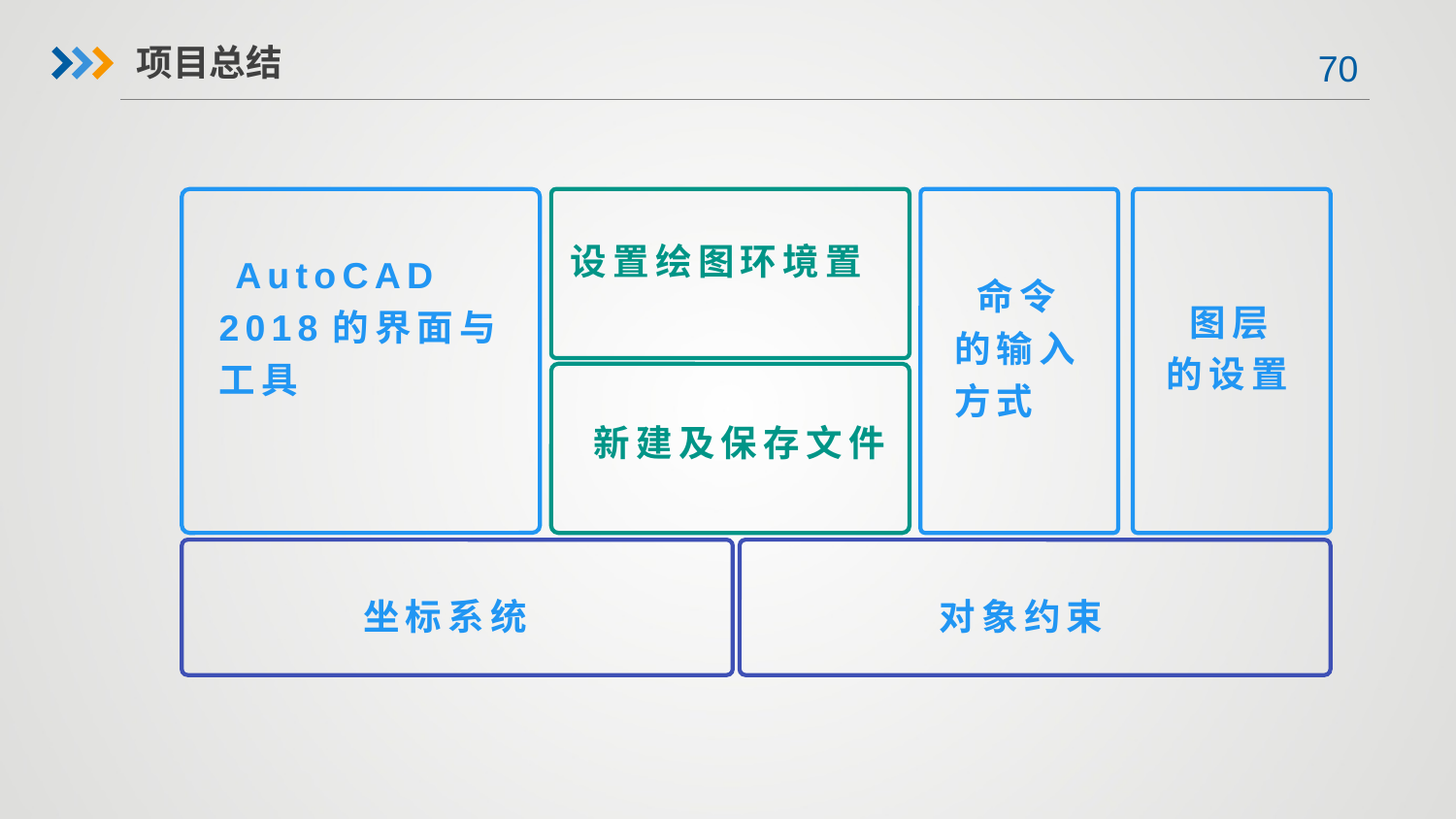

项目总结

 AutoCAD 2018的界面与工具
设置绘图环境置
 命令的输入方式

 新建及保存文件

 图层的设置

  坐标系统
 对象约束